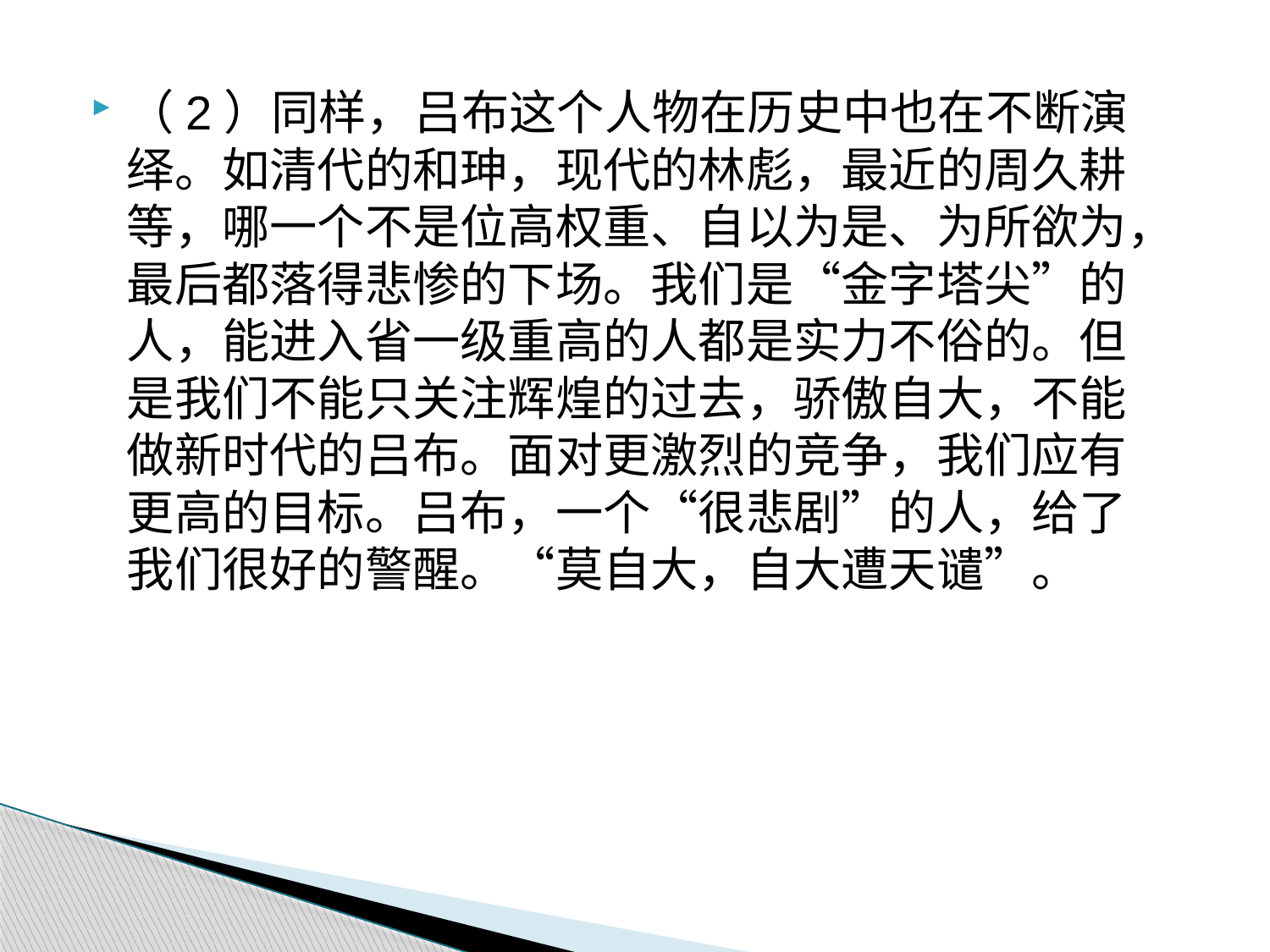

（2）同样，吕布这个人物在历史中也在不断演绎。如清代的和珅，现代的林彪，最近的周久耕等，哪一个不是位高权重、自以为是、为所欲为，最后都落得悲惨的下场。我们是“金字塔尖”的人，能进入省一级重高的人都是实力不俗的。但是我们不能只关注辉煌的过去，骄傲自大，不能做新时代的吕布。面对更激烈的竞争，我们应有更高的目标。吕布，一个“很悲剧”的人，给了我们很好的警醒。“莫自大，自大遭天谴”。